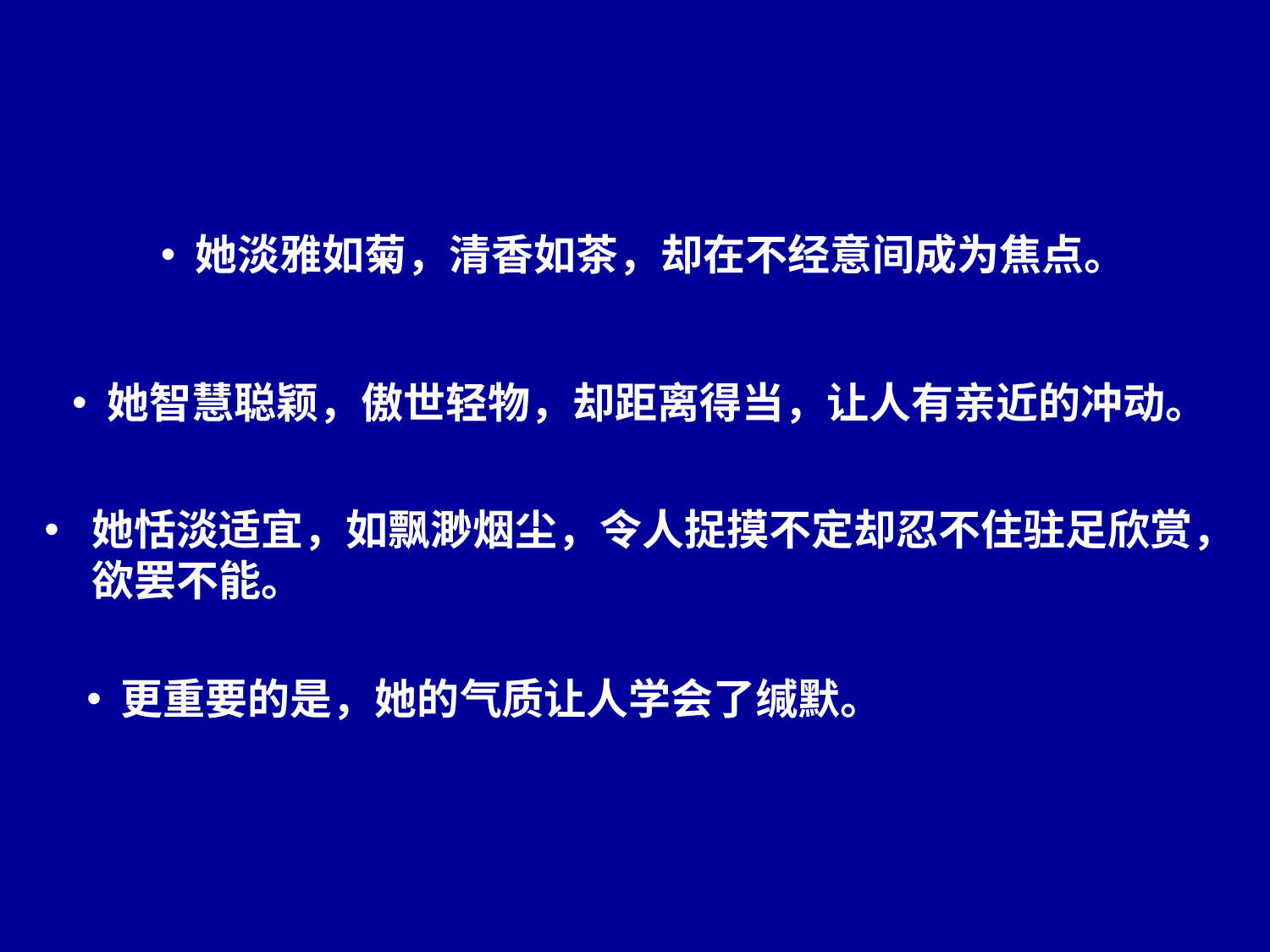

她淡雅如菊，清香如茶，却在不经意间成为焦点。
 她智慧聪颖，傲世轻物，却距离得当，让人有亲近的冲动。
她恬淡适宜，如飘渺烟尘，令人捉摸不定却忍不住驻足欣赏，欲罢不能。
 更重要的是，她的气质让人学会了缄默。